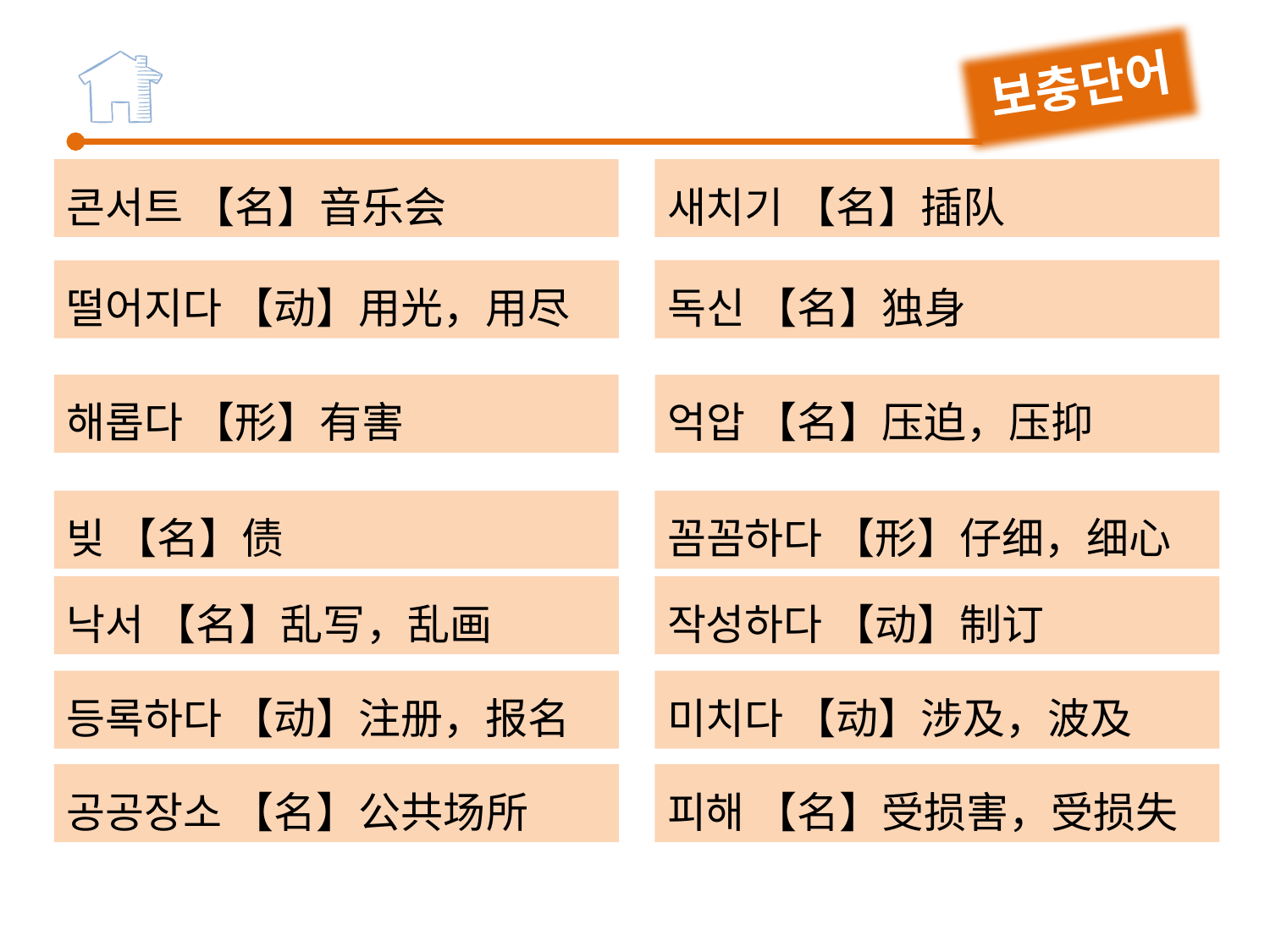

보충단어

콘서트 【名】音乐会
새치기 【名】插队
독신 【名】独身
떨어지다 【动】用光，用尽
해롭다 【形】有害
억압 【名】压迫，压抑
꼼꼼하다 【形】仔细，细心
빚 【名】债
낙서 【名】乱写，乱画
작성하다 【动】制订
등록하다 【动】注册，报名
미치다 【动】涉及，波及
공공장소 【名】公共场所
피해 【名】受损害，受损失